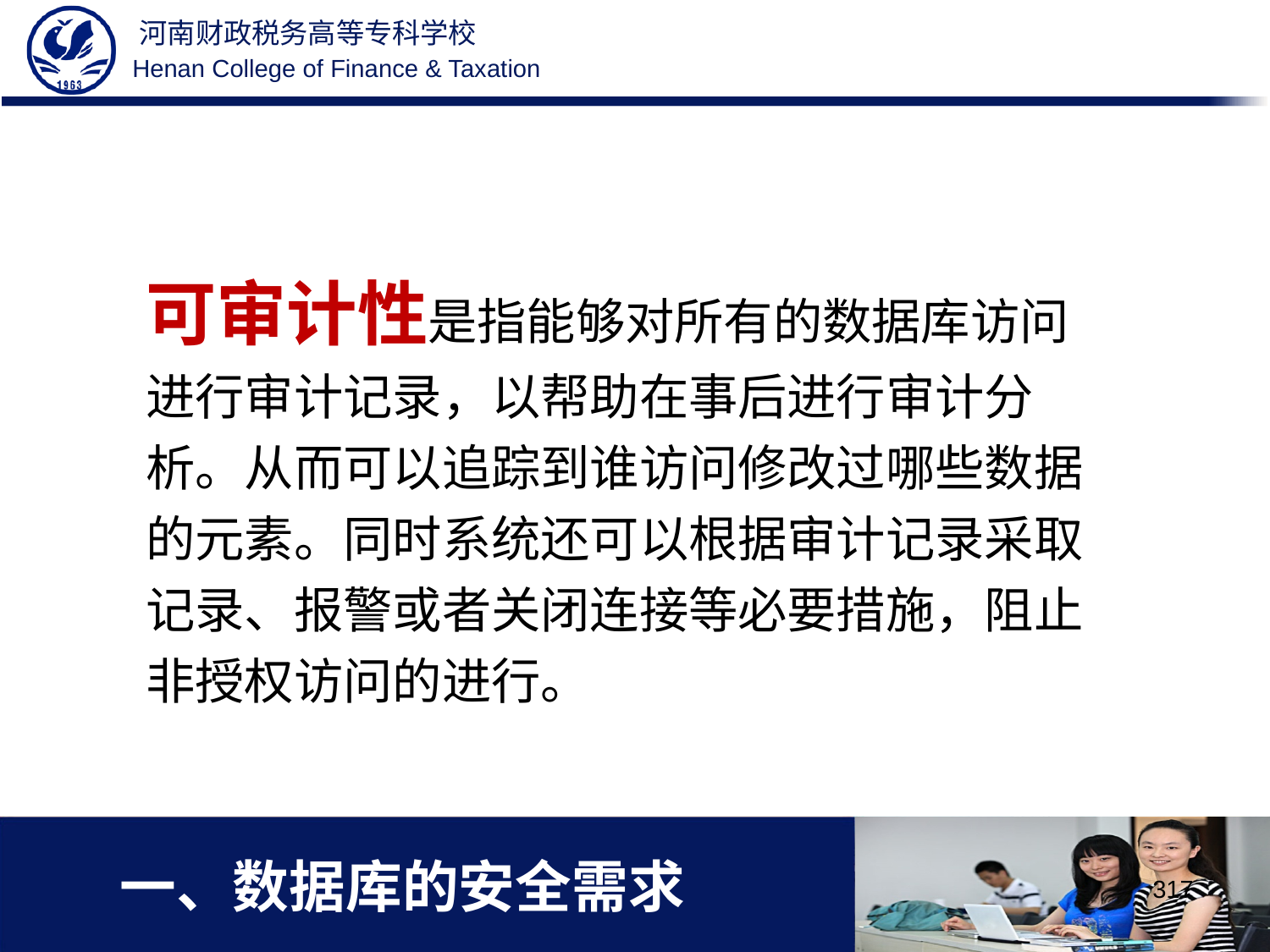

可审计性是指能够对所有的数据库访问进行审计记录，以帮助在事后进行审计分析。从而可以追踪到谁访问修改过哪些数据的元素。同时系统还可以根据审计记录采取记录、报警或者关闭连接等必要措施，阻止非授权访问的进行。
# 一、数据库的安全需求
317